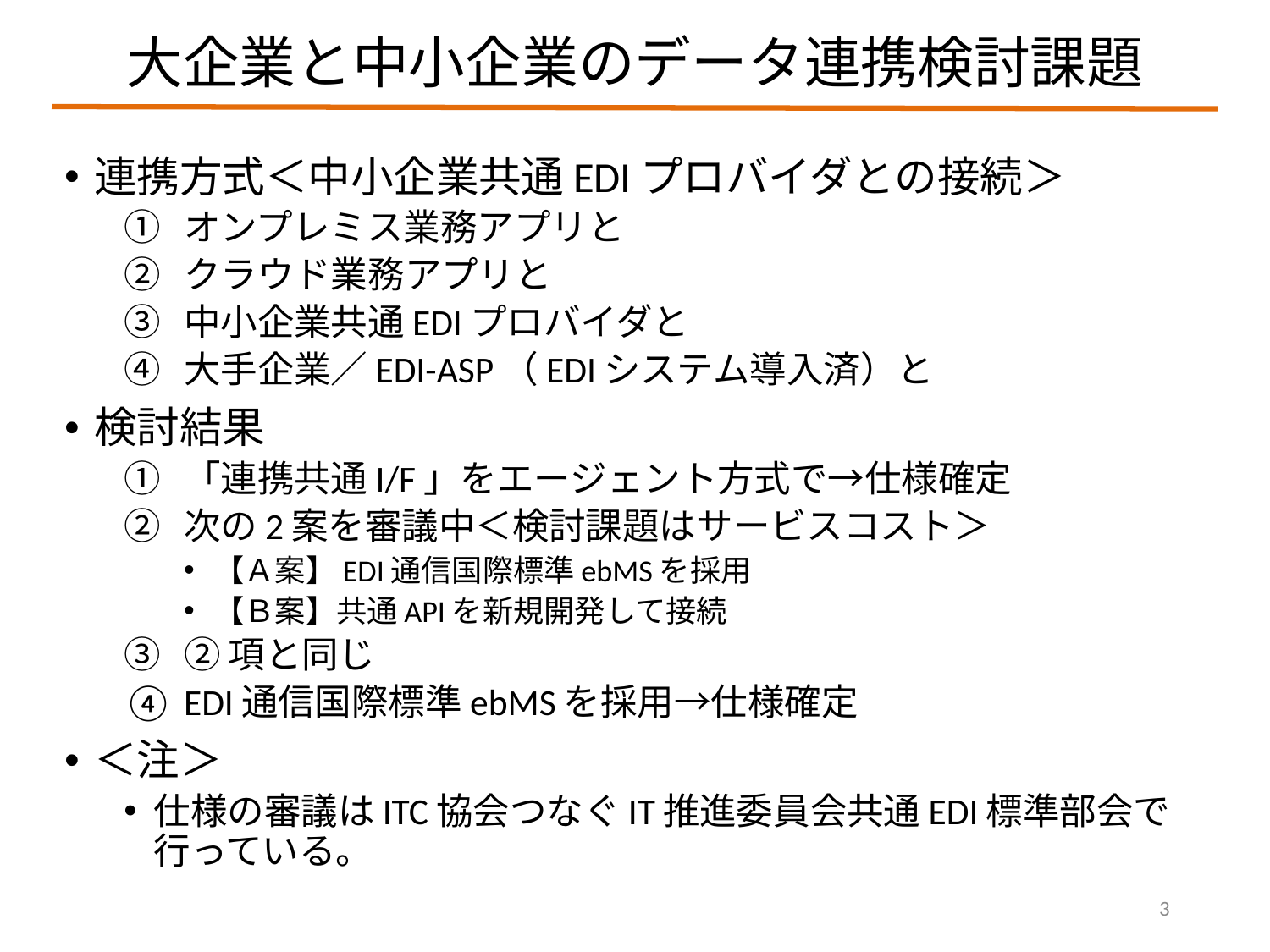

# 大企業と中小企業のデータ連携検討課題
連携方式＜中小企業共通EDIプロバイダとの接続＞
オンプレミス業務アプリと
クラウド業務アプリと
中小企業共通EDIプロバイダと
大手企業／EDI-ASP（EDIシステム導入済）と
検討結果
「連携共通I/F」をエージェント方式で→仕様確定
次の2案を審議中＜検討課題はサービスコスト＞
【Ａ案】EDI通信国際標準ebMSを採用
【Ｂ案】共通APIを新規開発して接続
②項と同じ
EDI通信国際標準ebMSを採用→仕様確定
＜注＞
仕様の審議はITC協会つなぐIT推進委員会共通EDI標準部会で行っている。
3